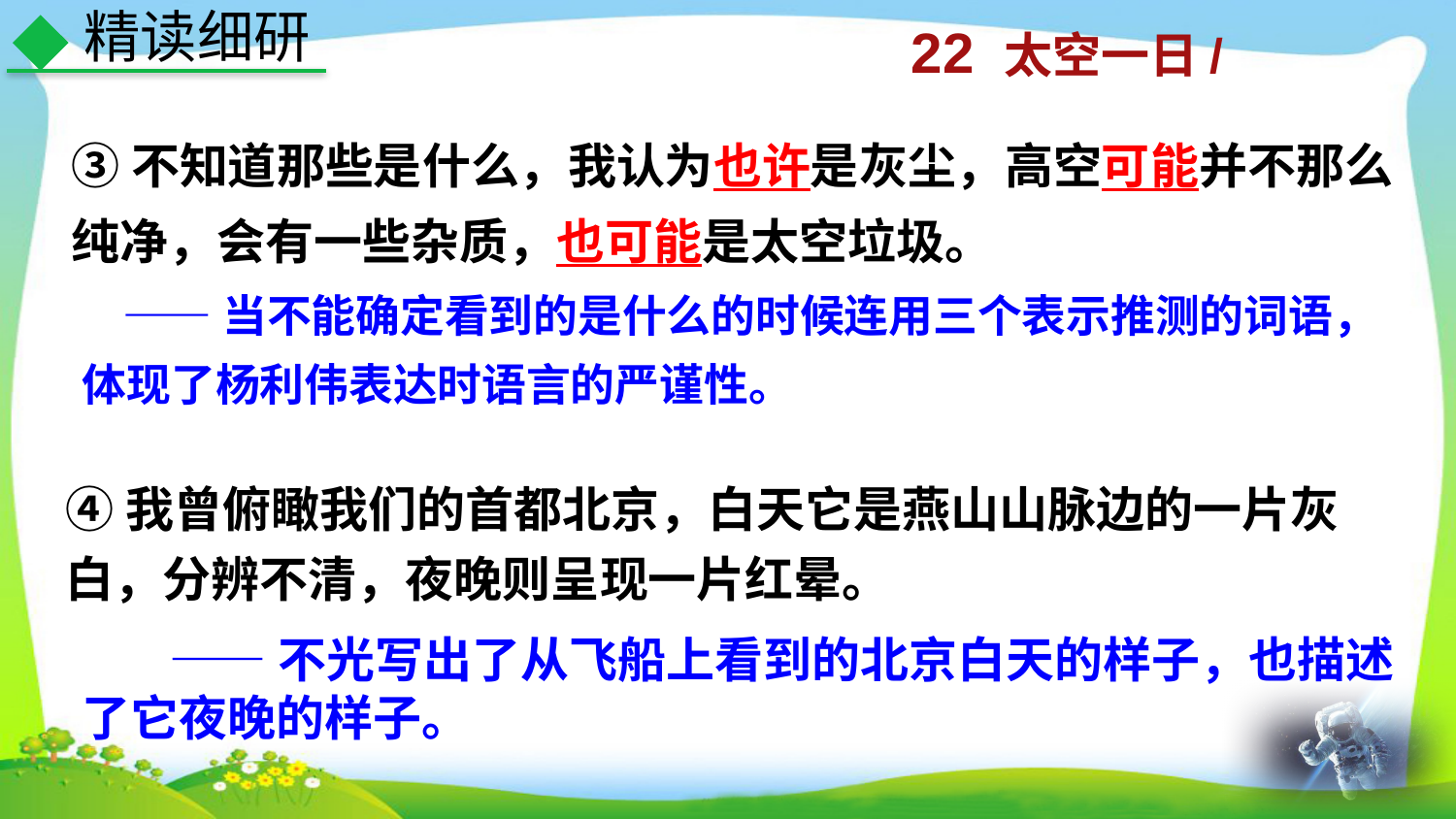

精读细研

③不知道那些是什么，我认为也许是灰尘，高空可能并不那么纯净，会有一些杂质，也可能是太空垃圾。
    ——当不能确定看到的是什么的时候连用三个表示推测的词语，体现了杨利伟表达时语言的严谨性。
④我曾俯瞰我们的首都北京，白天它是燕山山脉边的一片灰白，分辨不清，夜晚则呈现一片红晕。
        ——不光写出了从飞船上看到的北京白天的样子，也描述了它夜晚的样子。